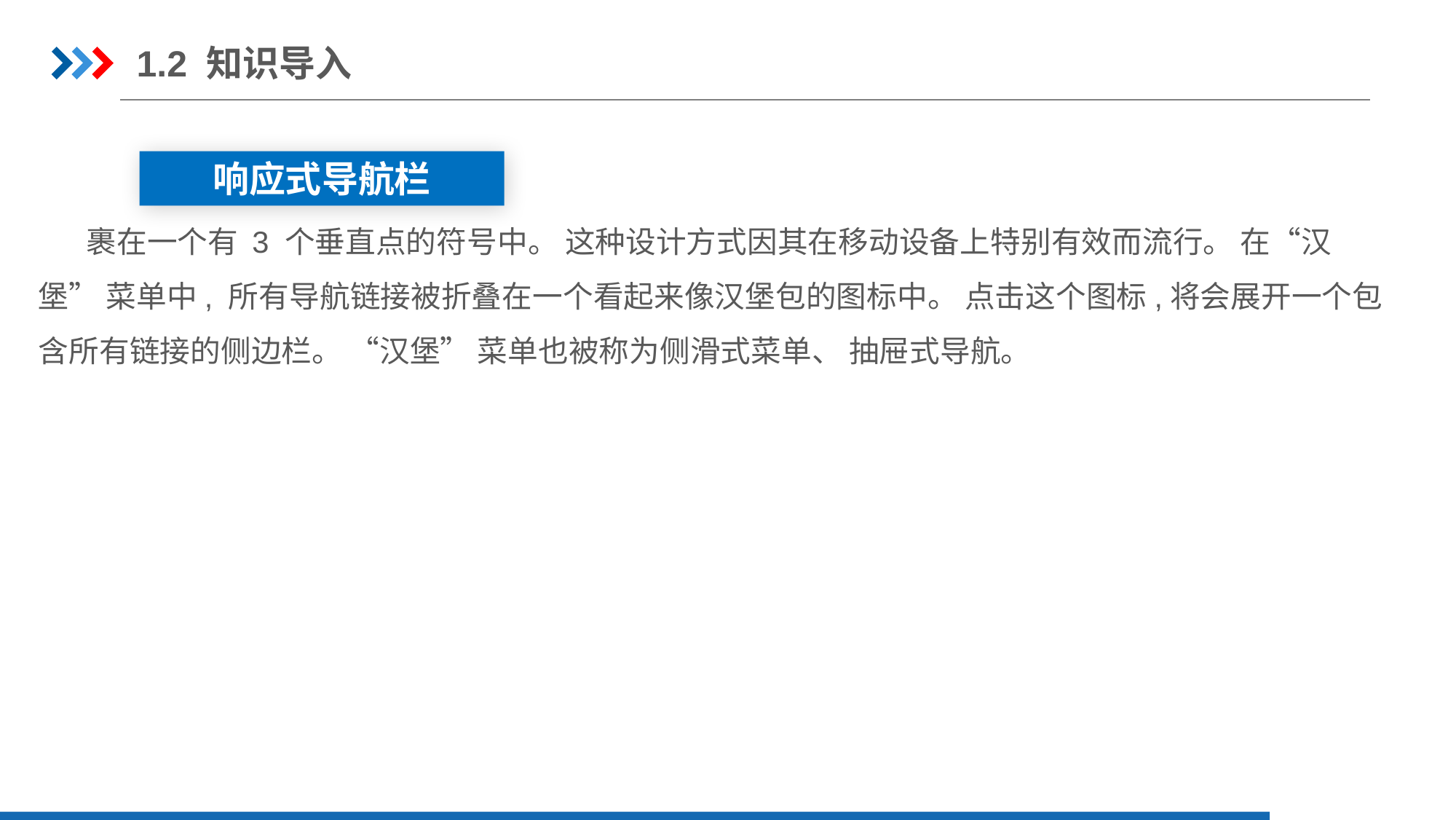

1.2 知识导入
响应式导航栏
      裹在一个有 3 个垂直点的符号中。 这种设计方式因其在移动设备上特别有效而流行。 在“汉堡” 菜单中, 所有导航链接被折叠在一个看起来像汉堡包的图标中。 点击这个图标,将会展开一个包含所有链接的侧边栏。 “汉堡” 菜单也被称为侧滑式菜单、 抽屉式导航。